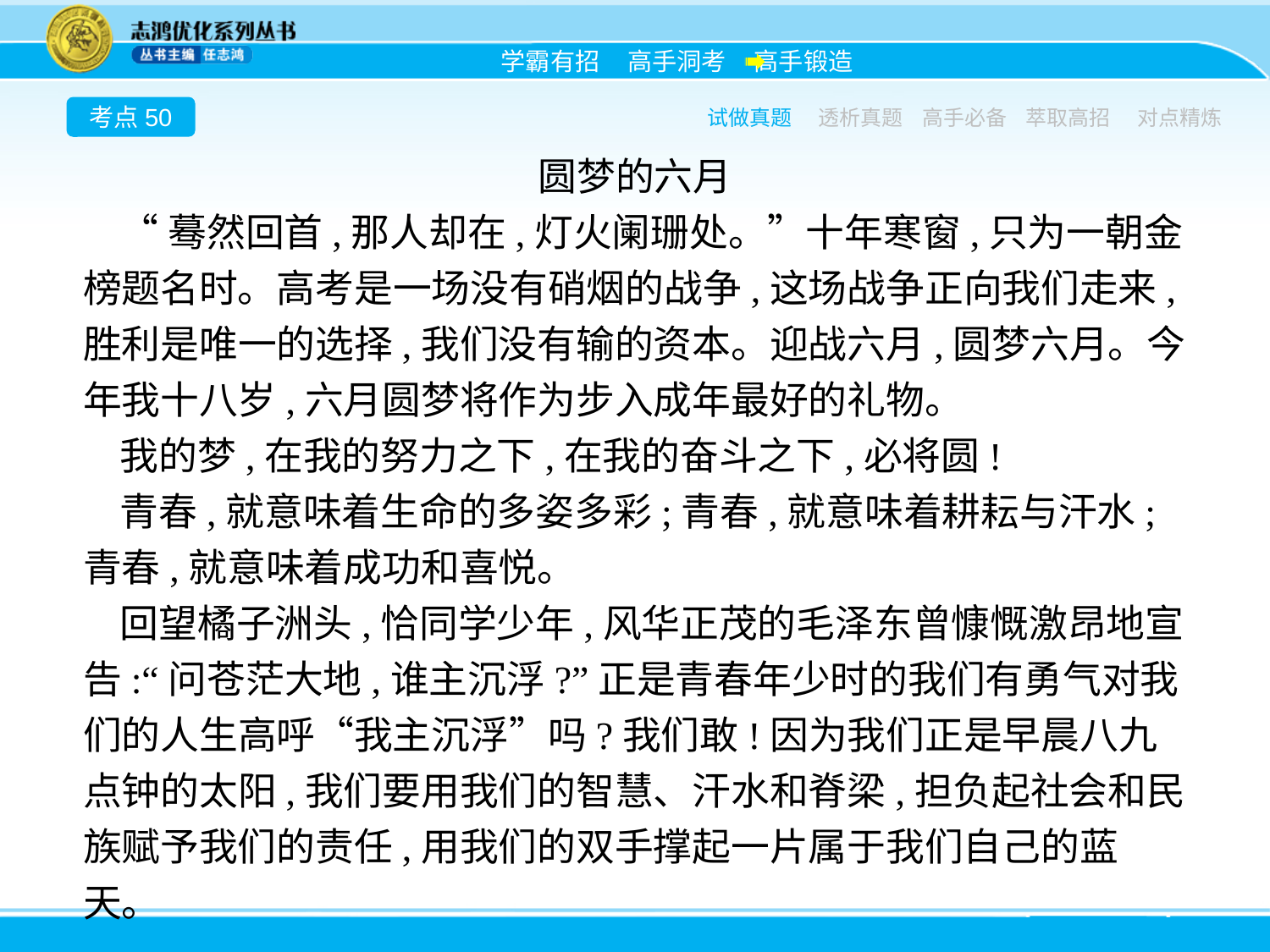

考点50
试做真题
透析真题
高手必备
萃取高招
对点精炼
圆梦的六月
“蓦然回首,那人却在,灯火阑珊处。”十年寒窗,只为一朝金榜题名时。高考是一场没有硝烟的战争,这场战争正向我们走来,胜利是唯一的选择,我们没有输的资本。迎战六月,圆梦六月。今年我十八岁,六月圆梦将作为步入成年最好的礼物。
我的梦,在我的努力之下,在我的奋斗之下,必将圆!
青春,就意味着生命的多姿多彩;青春,就意味着耕耘与汗水;青春,就意味着成功和喜悦。
回望橘子洲头,恰同学少年,风华正茂的毛泽东曾慷慨激昂地宣告:“问苍茫大地,谁主沉浮?”正是青春年少时的我们有勇气对我们的人生高呼“我主沉浮”吗?我们敢!因为我们正是早晨八九点钟的太阳,我们要用我们的智慧、汗水和脊梁,担负起社会和民族赋予我们的责任,用我们的双手撑起一片属于我们自己的蓝天。